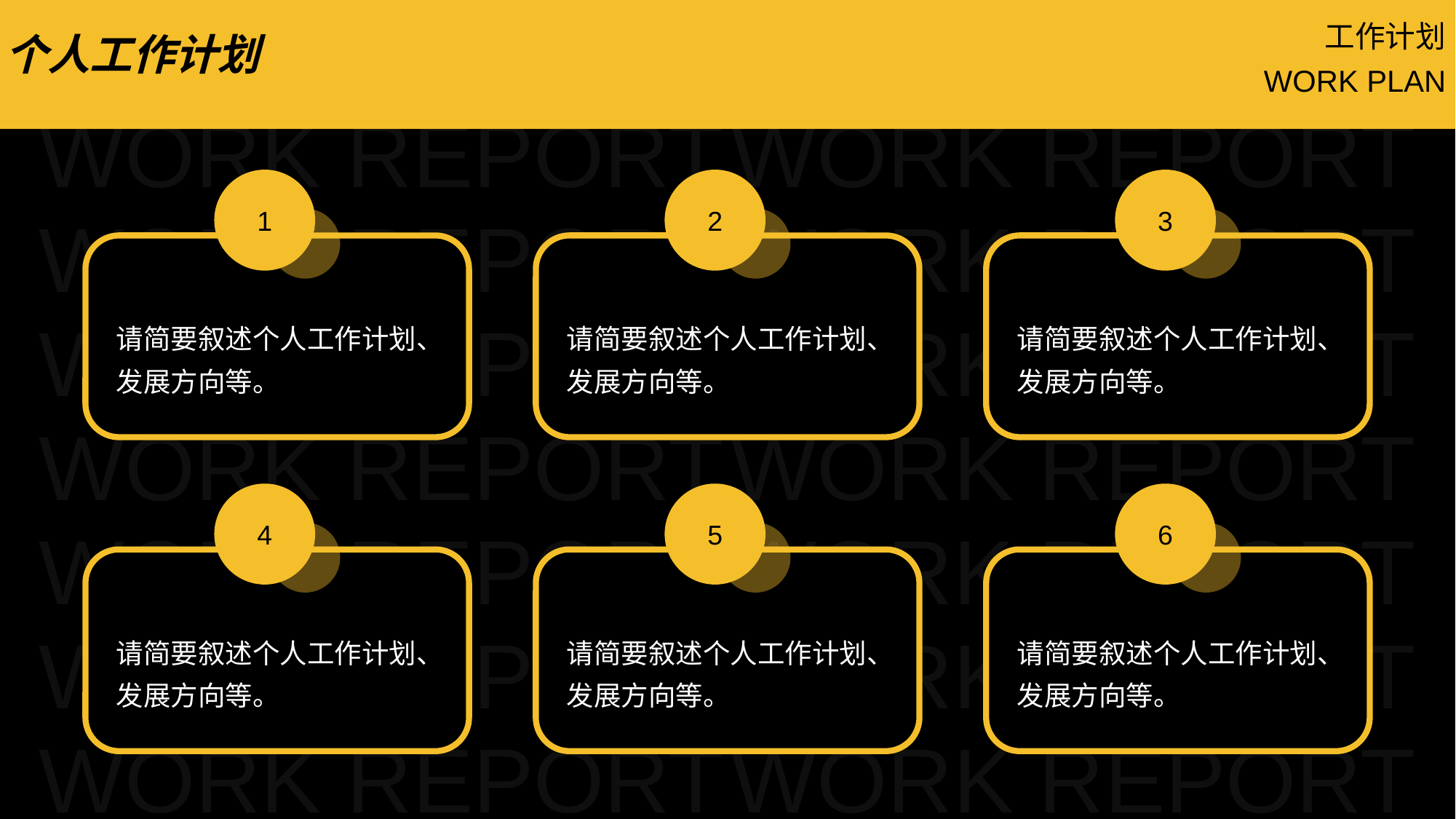

工作计划
个人工作计划
WORK PLAN
1

请简要叙述个人工作计划、发展方向等。
2

请简要叙述个人工作计划、发展方向等。
3

请简要叙述个人工作计划、发展方向等。
4

请简要叙述个人工作计划、发展方向等。
5

请简要叙述个人工作计划、发展方向等。
6

请简要叙述个人工作计划、发展方向等。